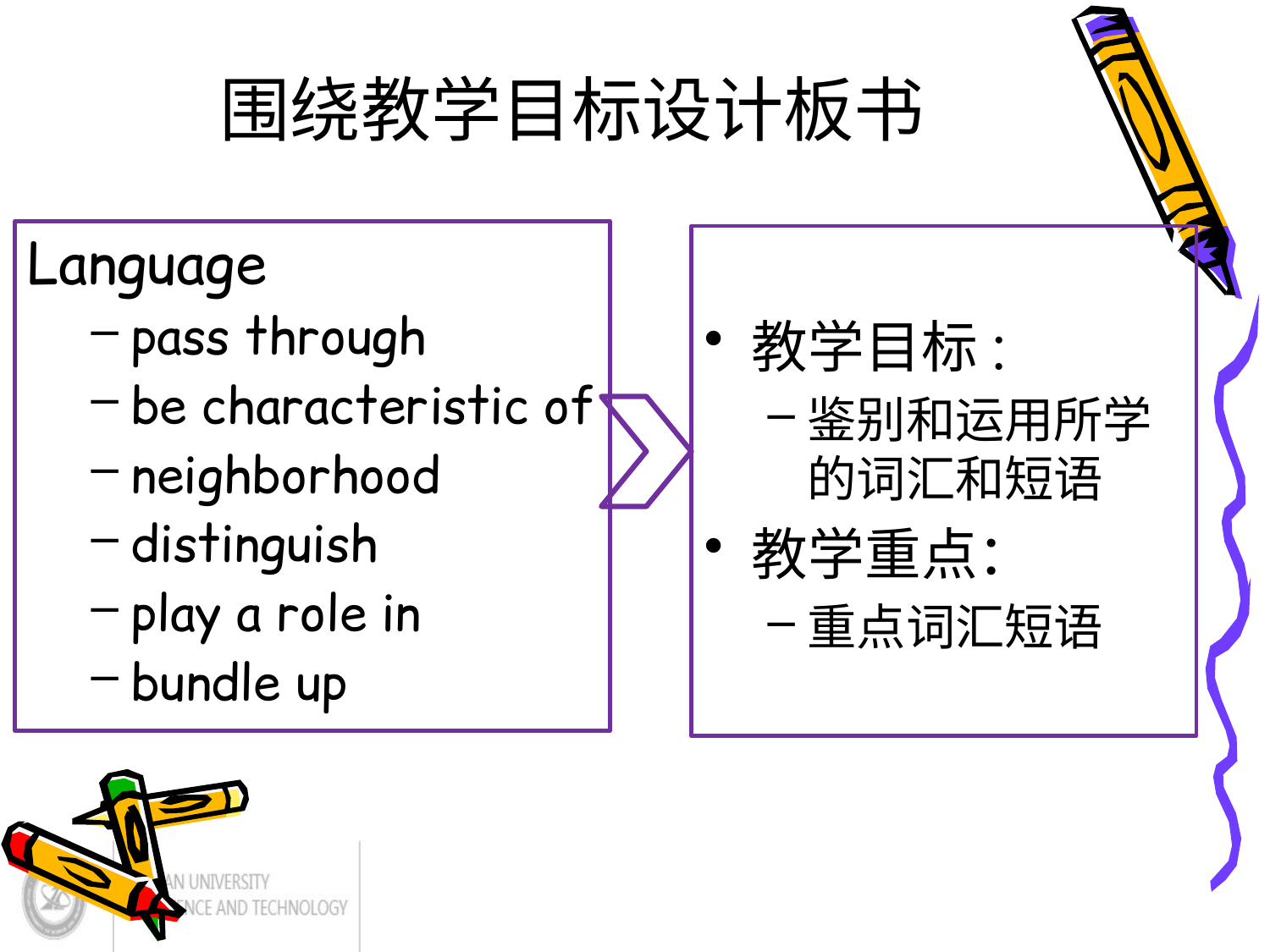

# 围绕教学目标设计板书
Language
pass through
be characteristic of
neighborhood
distinguish
play a role in
bundle up

教学目标:
鉴别和运用所学的词汇和短语
教学重点：
重点词汇短语